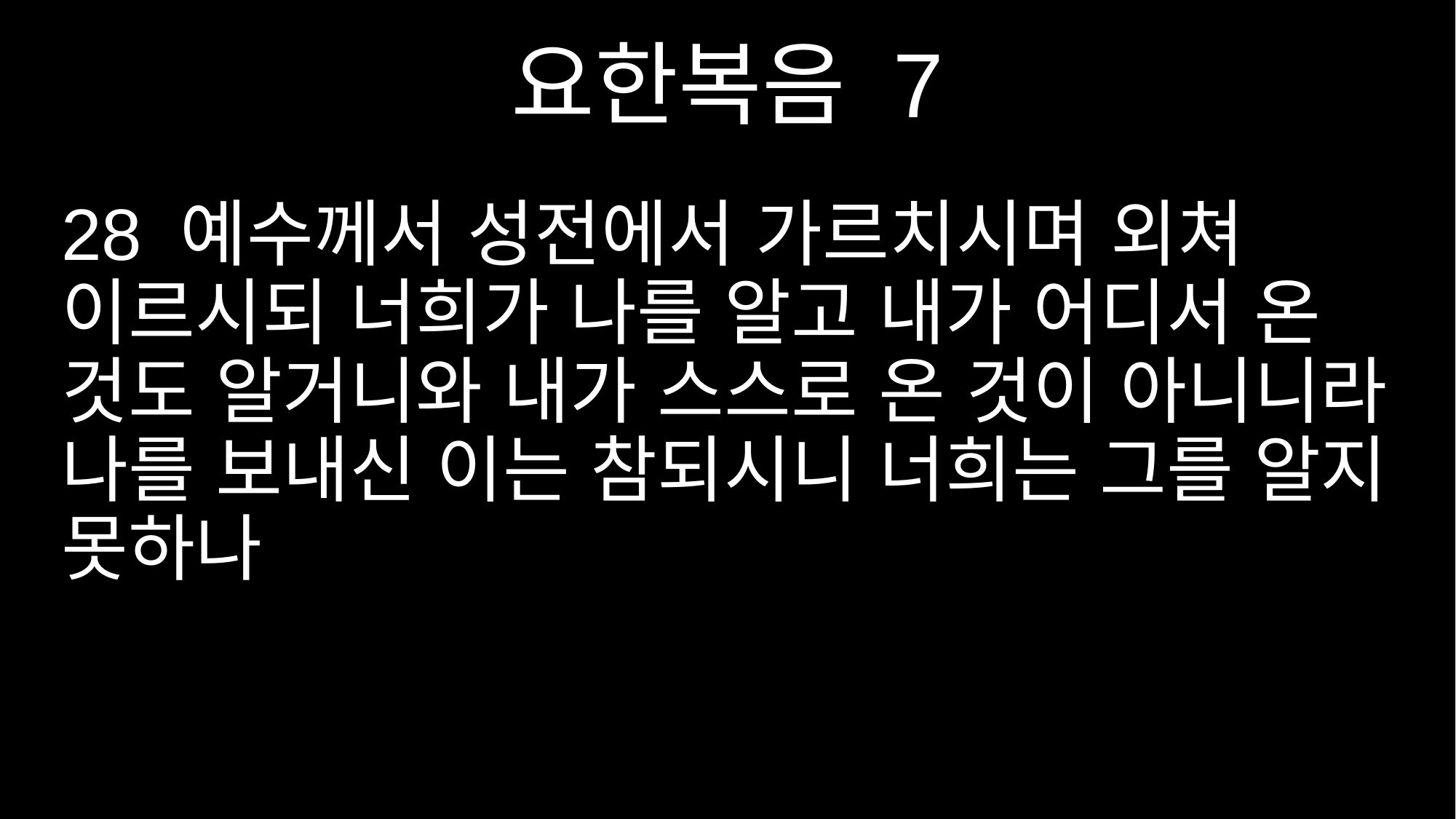

요한복음 7
28 예수께서 성전에서 가르치시며 외쳐 이르시되 너희가 나를 알고 내가 어디서 온 것도 알거니와 내가 스스로 온 것이 아니니라 나를 보내신 이는 참되시니 너희는 그를 알지 못하나